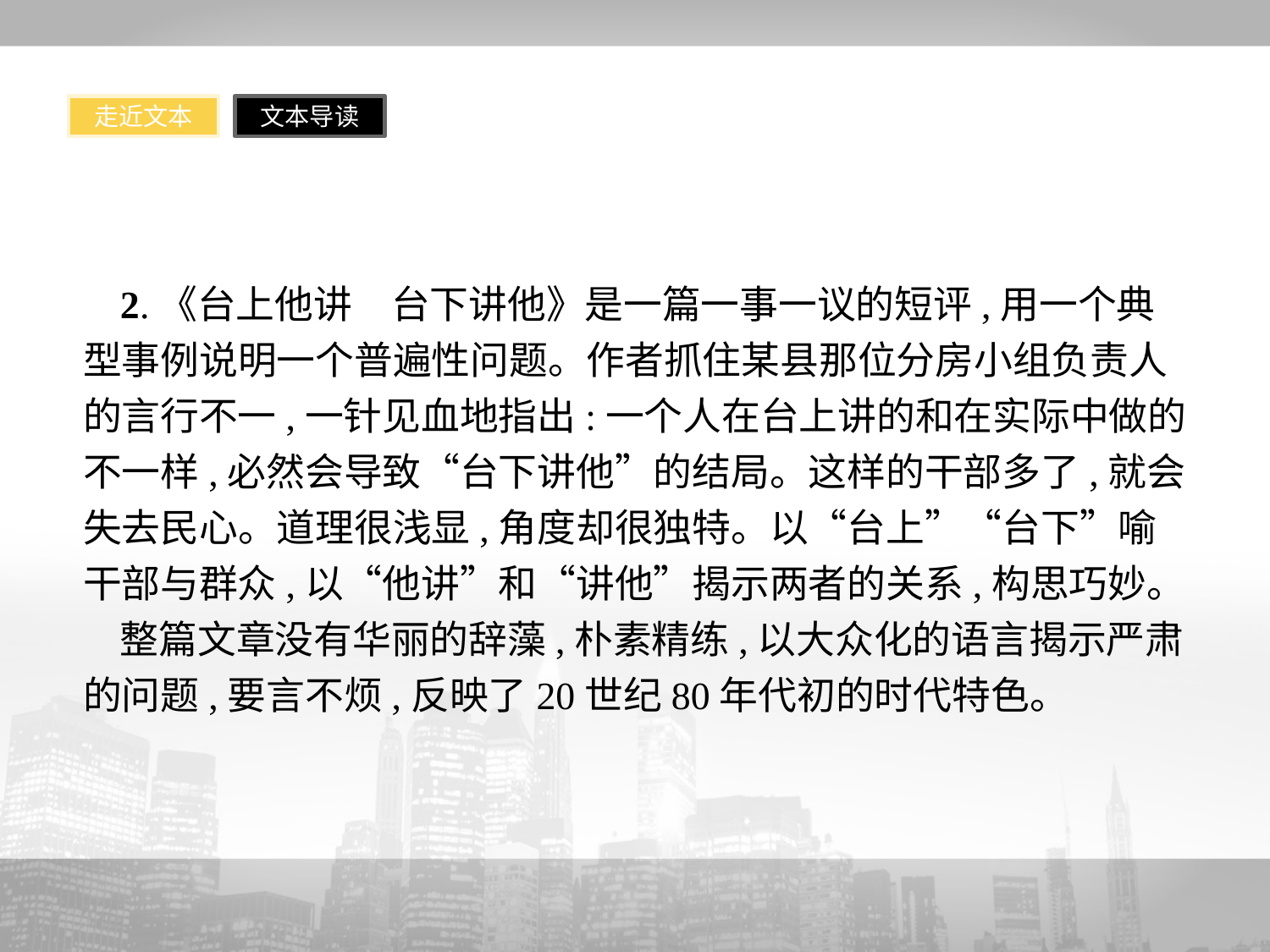

走近文本
文本导读
2.《台上他讲　台下讲他》是一篇一事一议的短评,用一个典型事例说明一个普遍性问题。作者抓住某县那位分房小组负责人的言行不一,一针见血地指出:一个人在台上讲的和在实际中做的不一样,必然会导致“台下讲他”的结局。这样的干部多了,就会失去民心。道理很浅显,角度却很独特。以“台上”“台下”喻干部与群众,以“他讲”和“讲他”揭示两者的关系,构思巧妙。
整篇文章没有华丽的辞藻,朴素精练,以大众化的语言揭示严肃的问题,要言不烦,反映了20世纪80年代初的时代特色。